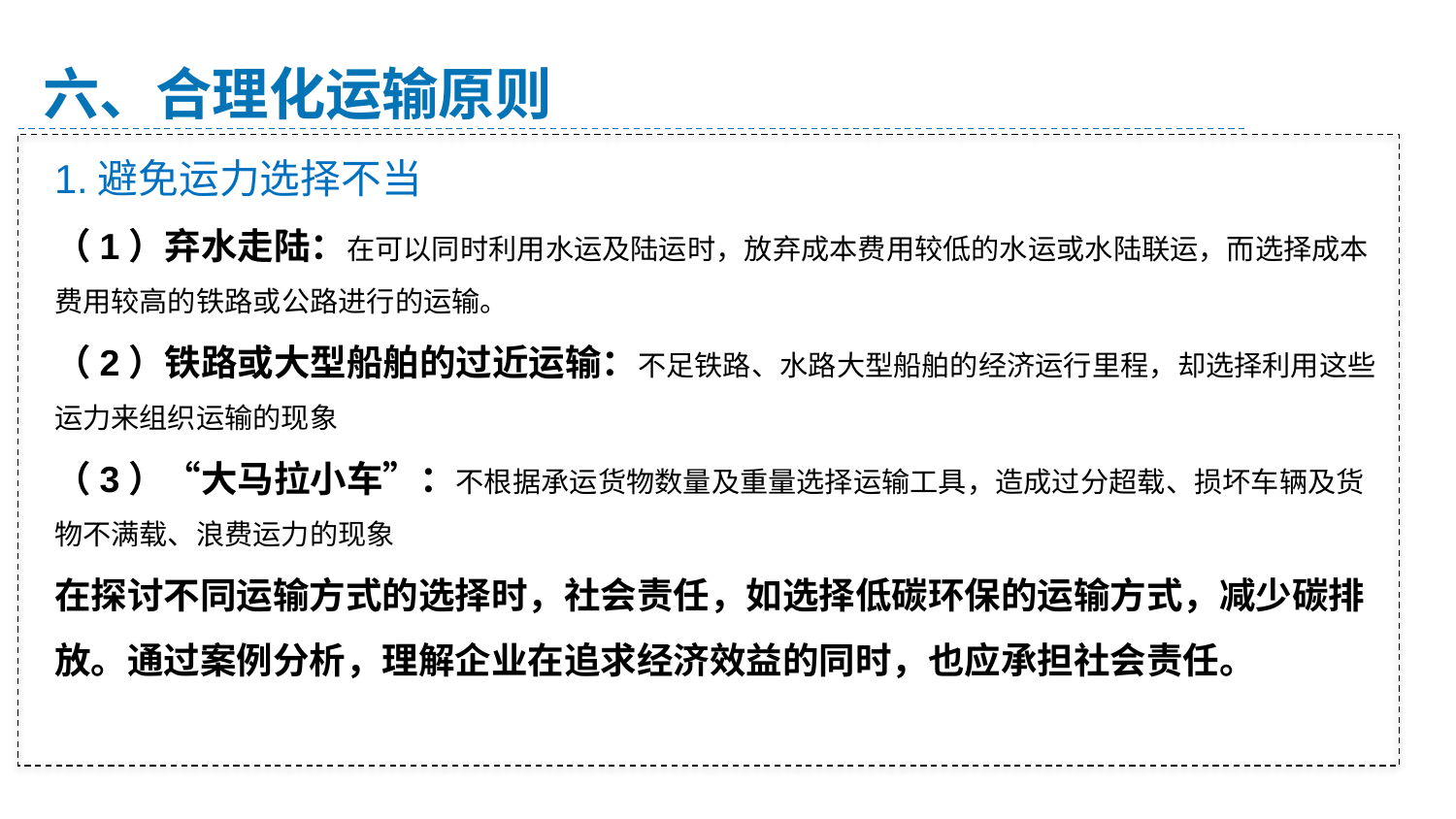

六、合理化运输原则

1.避免运力选择不当
（1）弃水走陆：在可以同时利用水运及陆运时，放弃成本费用较低的水运或水陆联运，而选择成本费用较高的铁路或公路进行的运输。
（2）铁路或大型船舶的过近运输：不足铁路、水路大型船舶的经济运行里程，却选择利用这些运力来组织运输的现象
（3）“大马拉小车”：不根据承运货物数量及重量选择运输工具，造成过分超载、损坏车辆及货物不满载、浪费运力的现象
在探讨不同运输方式的选择时，社会责任，如选择低碳环保的运输方式，减少碳排放。通过案例分析，理解企业在追求经济效益的同时，也应承担社会责任。